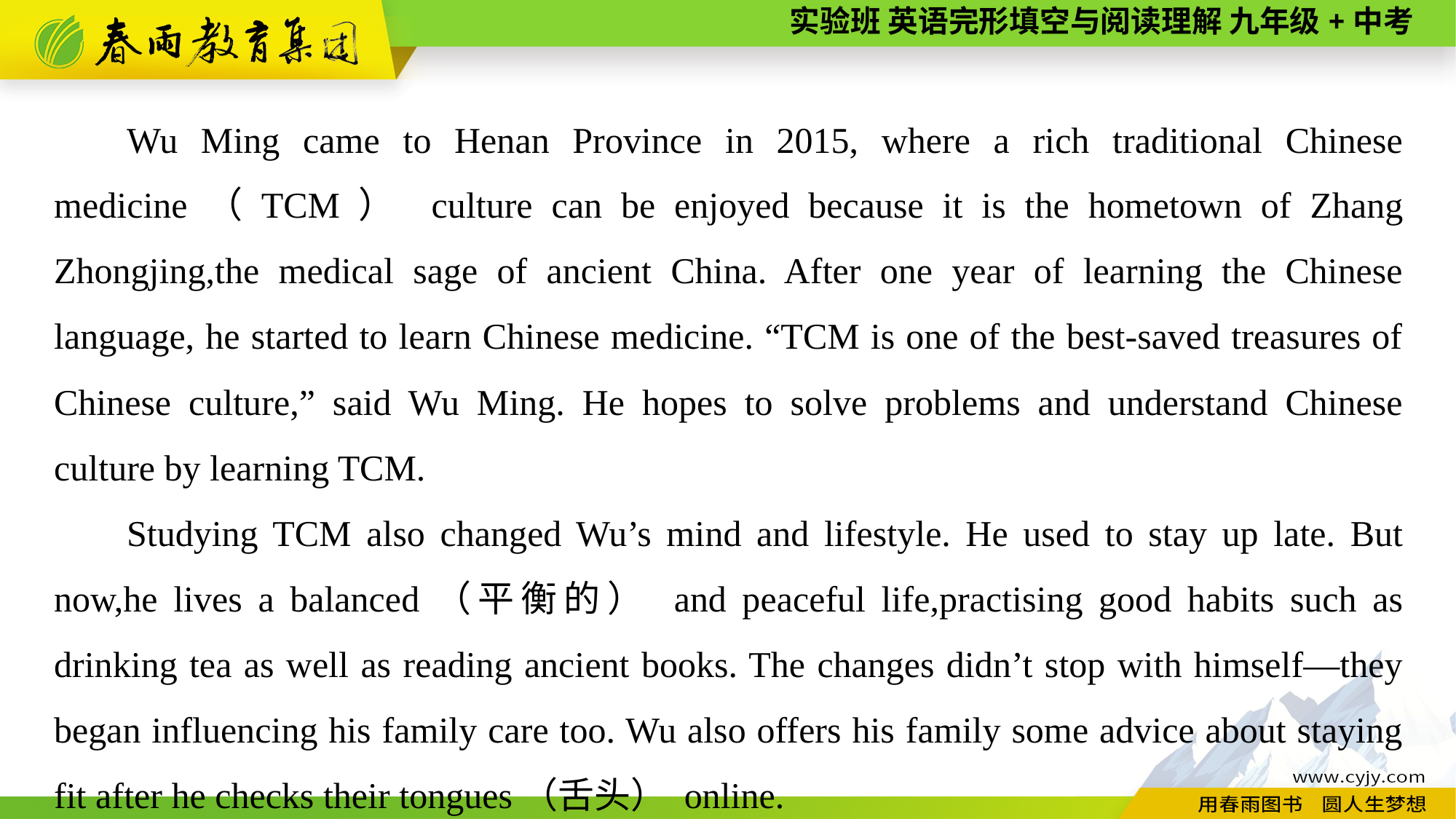

Wu Ming came to Henan Province in 2015, where a rich traditional Chinese medicine（TCM） culture can be enjoyed because it is the hometown of Zhang Zhongjing,the medical sage of ancient China. After one year of learning the Chinese language, he started to learn Chinese medicine. “TCM is one of the best-saved treasures of Chinese culture,” said Wu Ming. He hopes to solve problems and understand Chinese culture by learning TCM.
Studying TCM also changed Wu’s mind and lifestyle. He used to stay up late. But now,he lives a balanced（平衡的） and peaceful life,practising good habits such as drinking tea as well as reading ancient books. The changes didn’t stop with himself—they began influencing his family care too. Wu also offers his family some advice about staying fit after he checks their tongues（舌头） online.